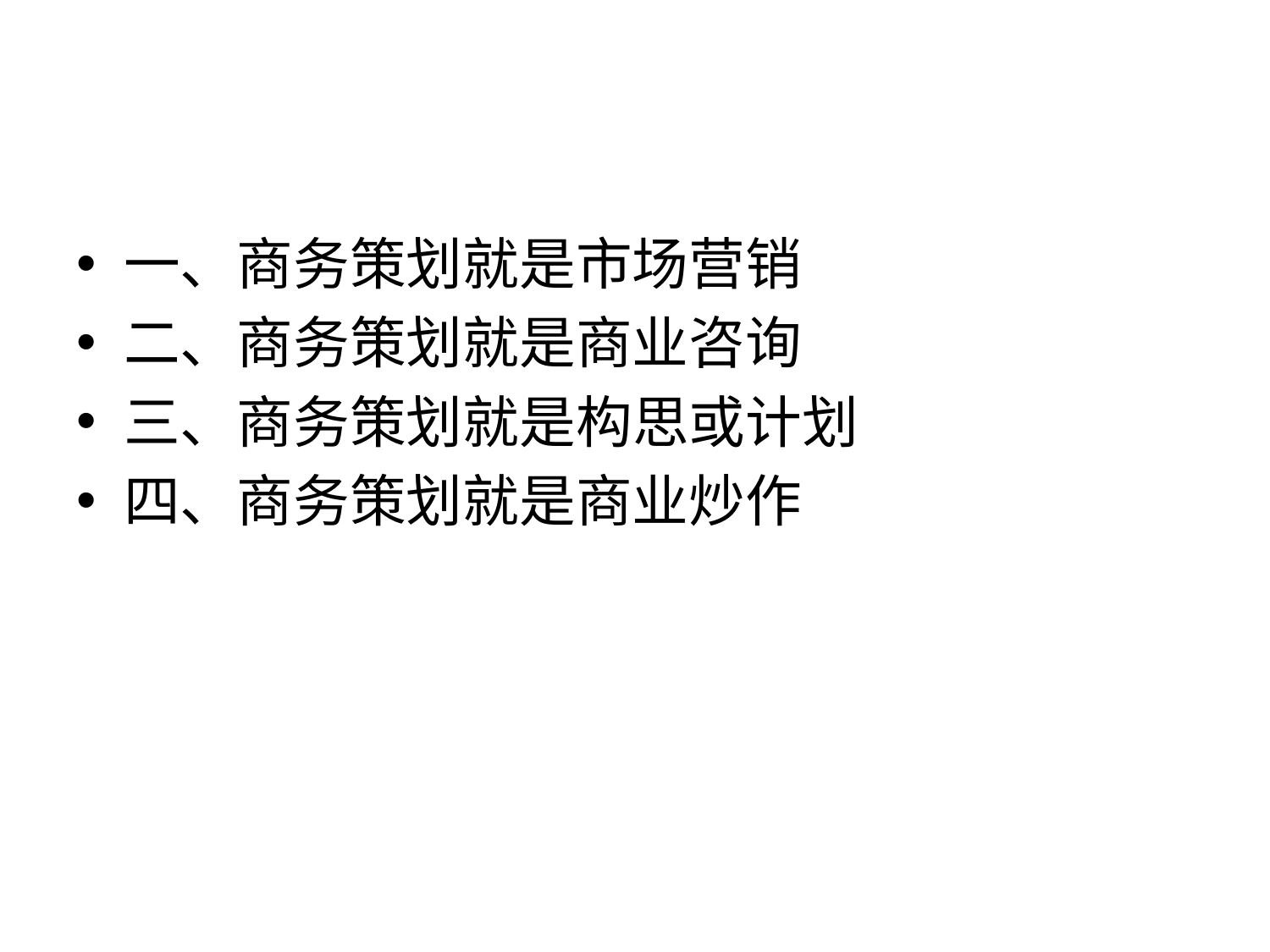

#
一、商务策划就是市场营销
二、商务策划就是商业咨询
三、商务策划就是构思或计划
四、商务策划就是商业炒作